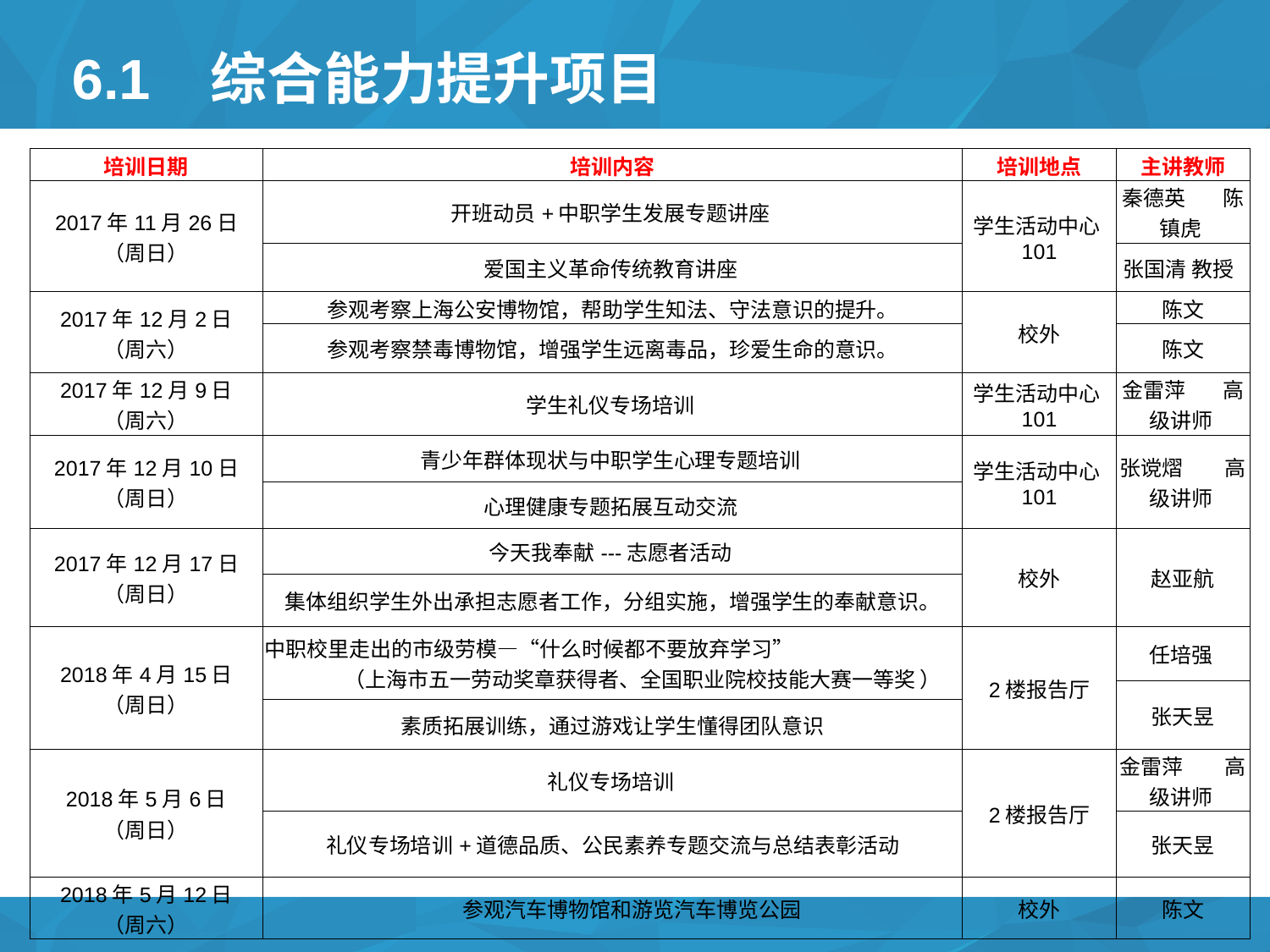

# 6.1   综合能力提升项目
| 培训日期 | 培训内容 | 培训地点 | 主讲教师 |
| --- | --- | --- | --- |
| 2017年11月26日 （周日） | 开班动员+中职学生发展专题讲座 | 学生活动中心101 | 秦德英 陈镇虎 |
|  | 爱国主义革命传统教育讲座 |  | 张国清 教授 |
| 2017年12月2日 （周六） | 参观考察上海公安博物馆，帮助学生知法、守法意识的提升。 | 校外 | 陈文 |
|  | 参观考察禁毒博物馆，增强学生远离毒品，珍爱生命的意识。 |  | 陈文 |
| 2017年12月9日 （周六） | 学生礼仪专场培训 | 学生活动中心101 | 金雷萍 高级讲师 |
| 2017年12月10日 （周日） | 青少年群体现状与中职学生心理专题培训 | 学生活动中心101 | 张谠熠 高级讲师 |
|  | 心理健康专题拓展互动交流 |  |  |
| 2017年12月17日 （周日） | 今天我奉献---志愿者活动 | 校外 | 赵亚航 |
|  | 集体组织学生外出承担志愿者工作，分组实施，增强学生的奉献意识。 |  |  |
| 2018年4月15日 （周日） | 中职校里走出的市级劳模—“什么时候都不要放弃学习” （上海市五一劳动奖章获得者、全国职业院校技能大赛一等奖 ） | 2楼报告厅 | 任培强 |
|  |  |  | 张天昱 |
|  | 素质拓展训练，通过游戏让学生懂得团队意识 |  |  |
| 2018年5月6日 （周日） | 礼仪专场培训 | 2楼报告厅 | 金雷萍 高级讲师 |
|  | 礼仪专场培训+道德品质、公民素养专题交流与总结表彰活动 |  | 张天昱 |
| 2018年5月12日 （周六） | 参观汽车博物馆和游览汽车博览公园 | 校外 | 陈文 |